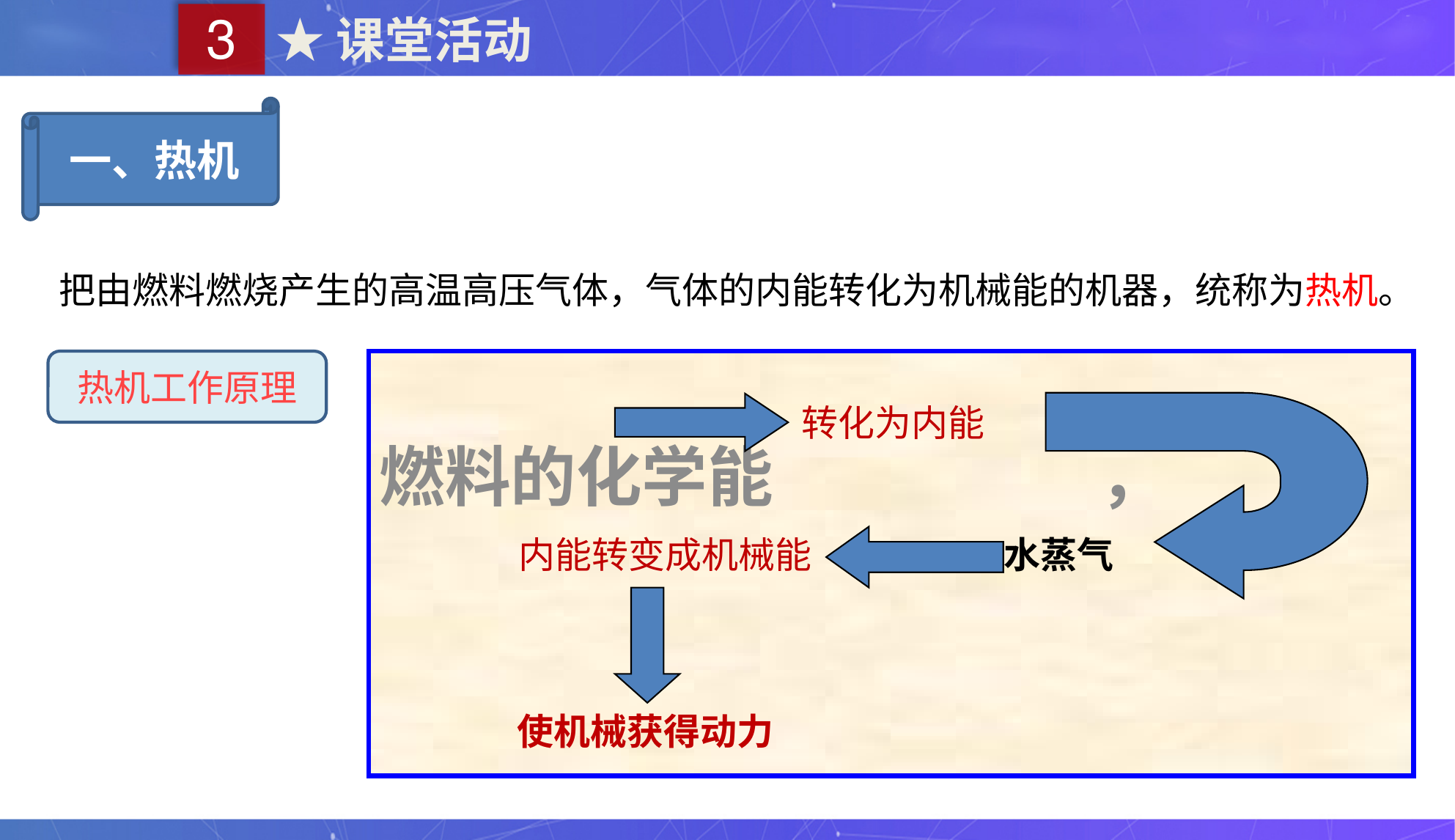

3
★课堂活动
一、热机
把由燃料燃烧产生的高温高压气体，气体的内能转化为机械能的机器，统称为热机。

热机工作原理

燃料的化学能                      ，

转化为内能
内能转变成机械能

水蒸气

使机械获得动力